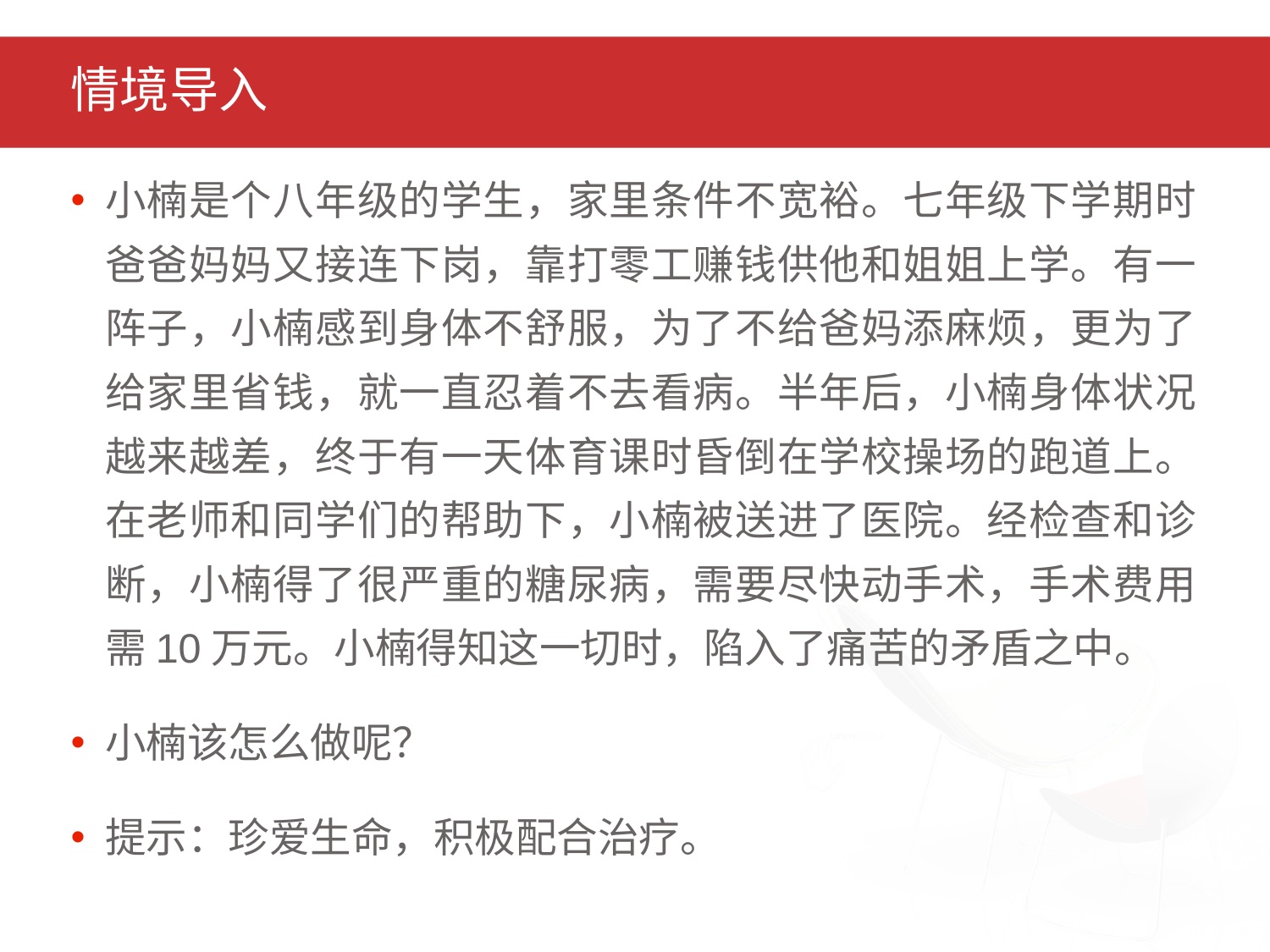

# 情境导入
小楠是个八年级的学生，家里条件不宽裕。七年级下学期时爸爸妈妈又接连下岗，靠打零工赚钱供他和姐姐上学。有一阵子，小楠感到身体不舒服，为了不给爸妈添麻烦，更为了给家里省钱，就一直忍着不去看病。半年后，小楠身体状况越来越差，终于有一天体育课时昏倒在学校操场的跑道上。在老师和同学们的帮助下，小楠被送进了医院。经检查和诊断，小楠得了很严重的糖尿病，需要尽快动手术，手术费用需10万元。小楠得知这一切时，陷入了痛苦的矛盾之中。
小楠该怎么做呢？
提示：珍爱生命，积极配合治疗。